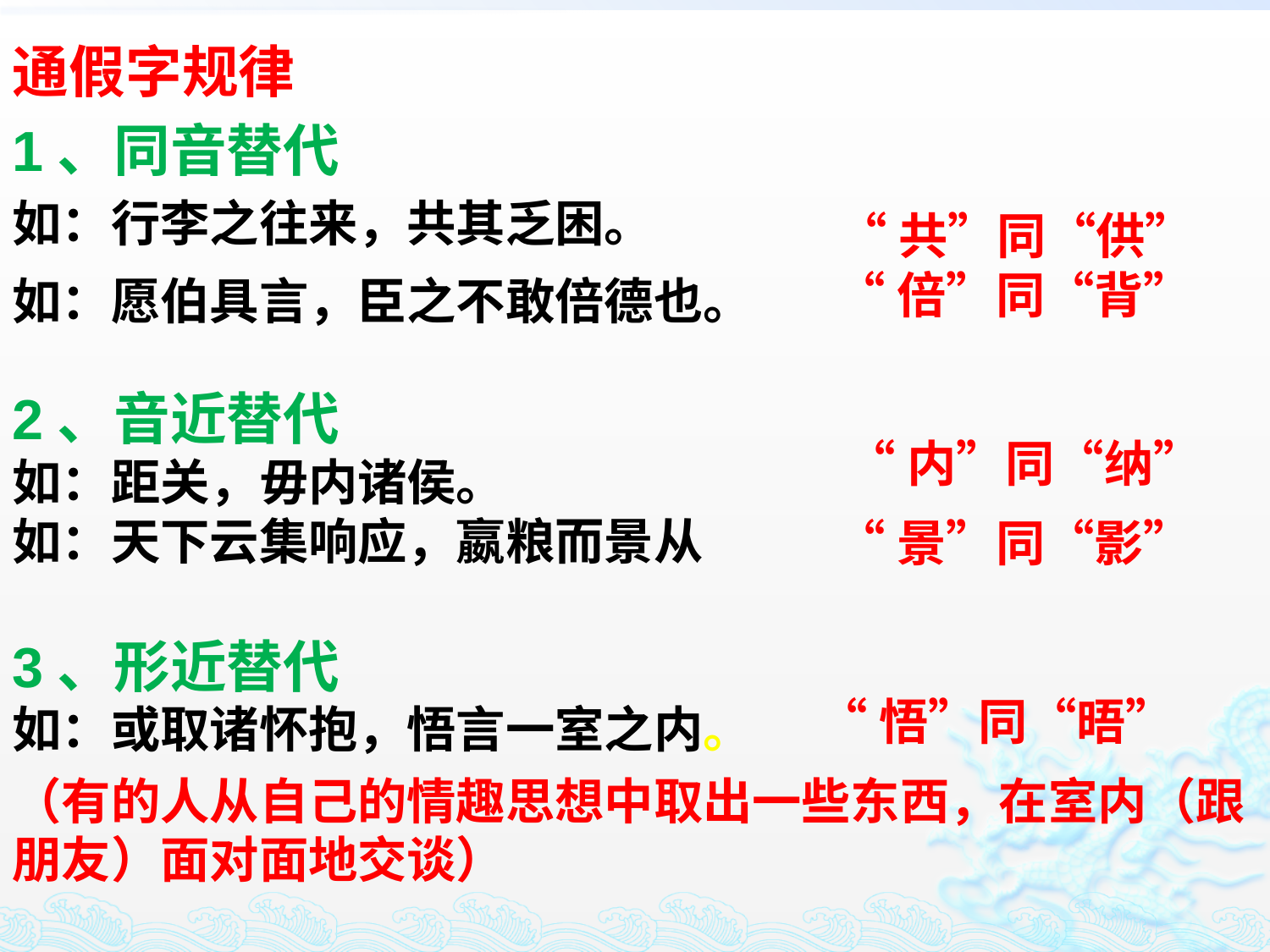

通假字规律
1、同音替代
如：行李之往来，共其乏困。
“共”同“供”

如：愿伯具言，臣之不敢倍德也。
“倍”同“背”
2、音近替代
如：距关，毋内诸侯。
如：天下云集响应，嬴粮而景从
“内”同“纳”
“景”同“影”
3、形近替代
如：或取诸怀抱，悟言一室之内。
“悟”同“晤”
（有的人从自己的情趣思想中取出一些东西，在室内（跟朋友）面对面地交谈）